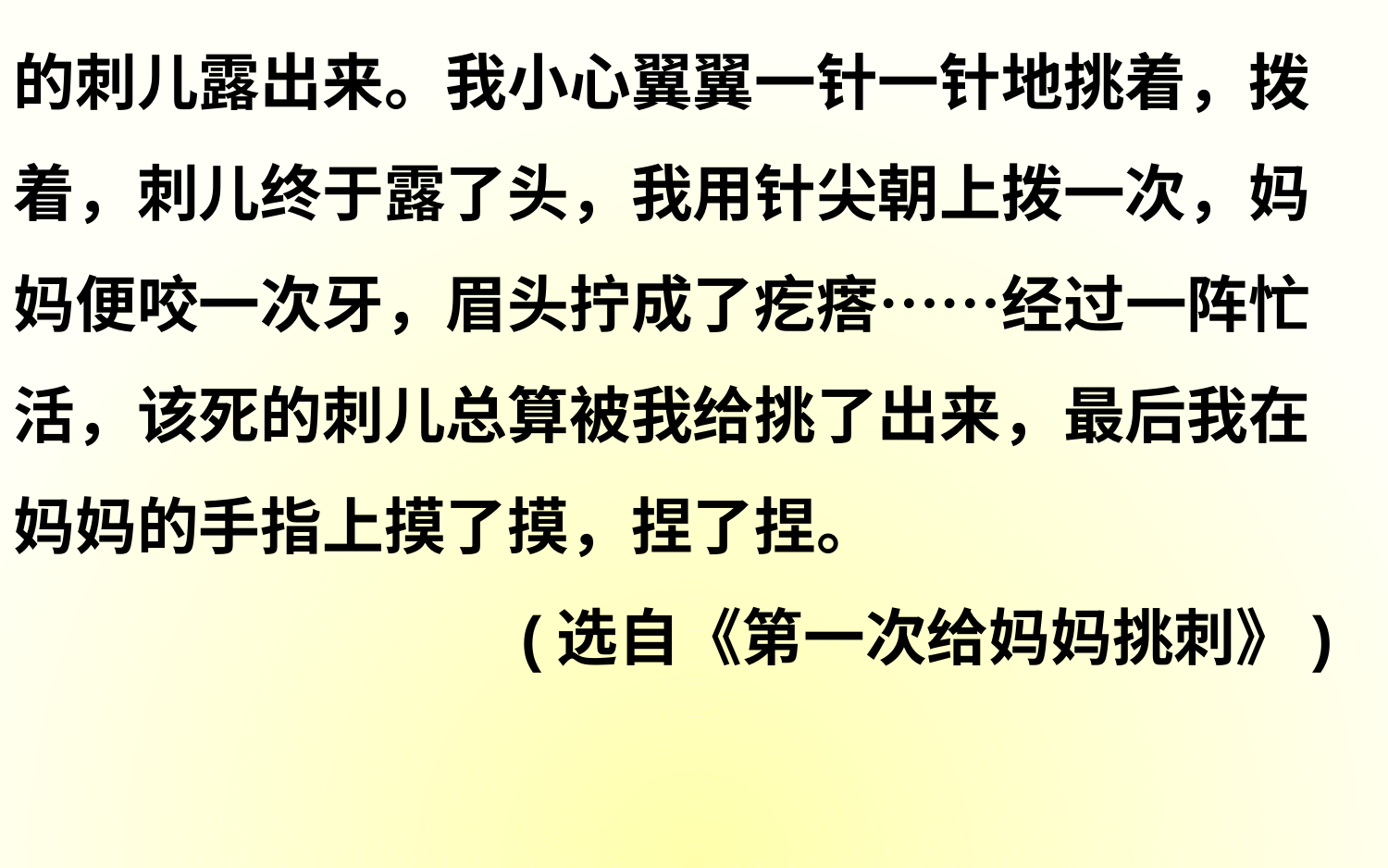

的刺儿露出来。我小心翼翼一针一针地挑着，拨着，刺儿终于露了头，我用针尖朝上拨一次，妈妈便咬一次牙，眉头拧成了疙瘩……经过一阵忙活，该死的刺儿总算被我给挑了出来，最后我在妈妈的手指上摸了摸，捏了捏。
(选自《第一次给妈妈挑刺》)